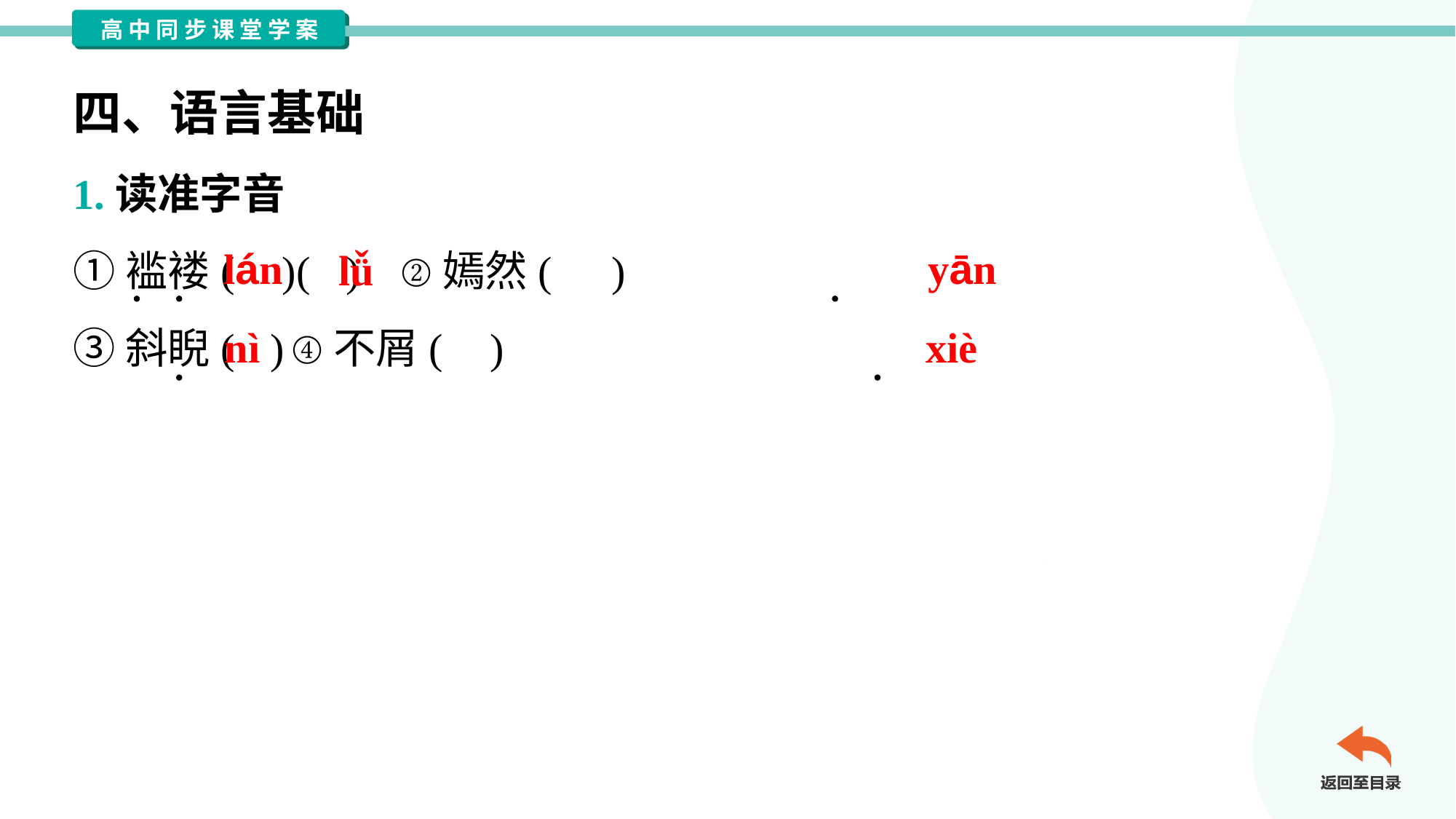

四、语言基础
1.读准字音
①褴褛(    )(   )	②嫣然(     )
③斜睨(   )	④不屑(    )
lán
lǚ
yān
nì
xiè